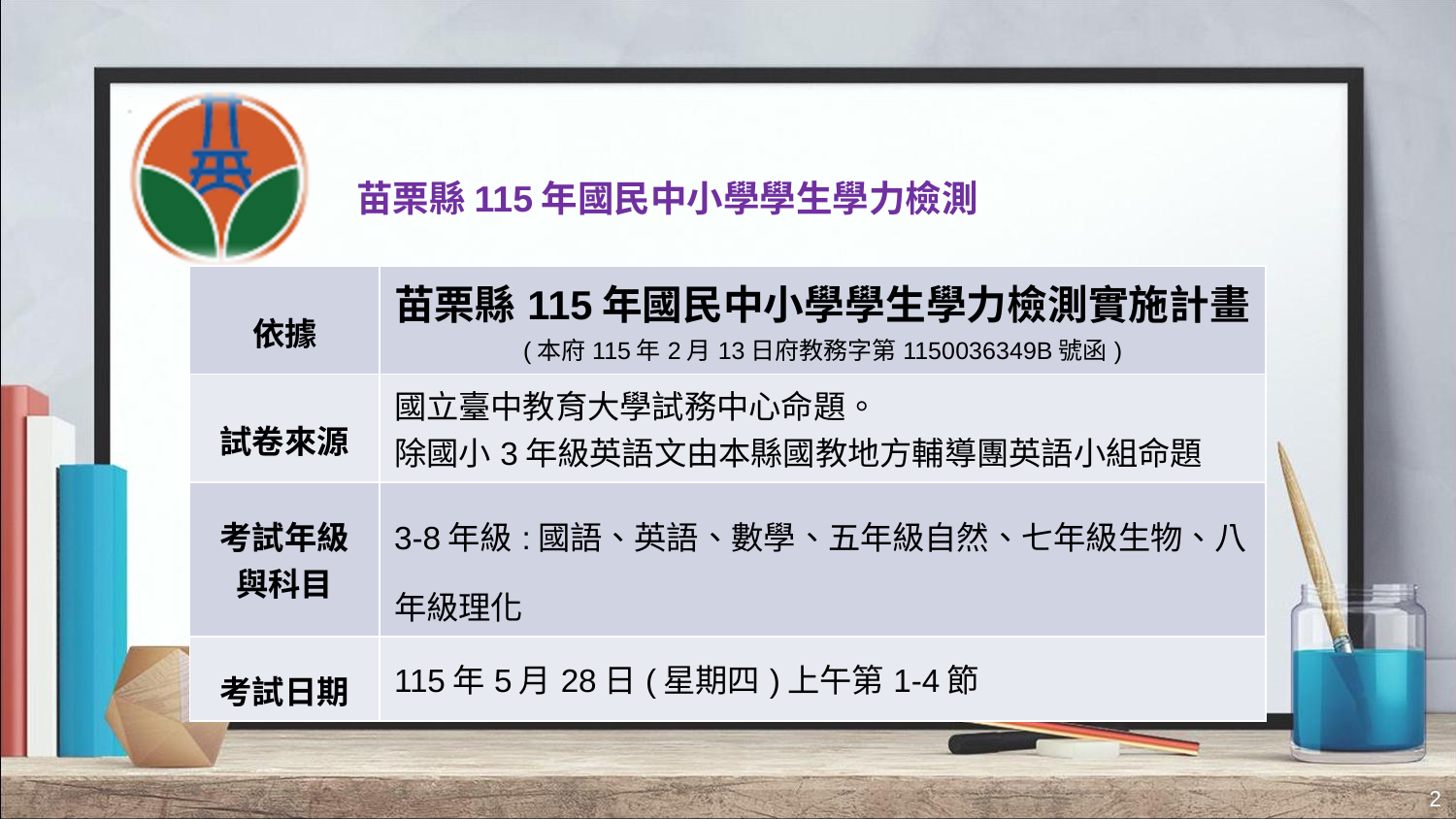

苗栗縣115年國民中小學學生學力檢測
| 依據 | 苗栗縣115年國民中小學學生學力檢測實施計畫 (本府115年2月13日府教務字第1150036349B號函) |
| --- | --- |
| 試卷來源 | 國立臺中教育大學試務中心命題。 除國小3年級英語文由本縣國教地方輔導團英語小組命題 |
| 考試年級與科目 | 3-8年級:國語、英語、數學、五年級自然、七年級生物、八年級理化 |
| 考試日期 | 115年5月28日(星期四)上午第1-4節 |
2